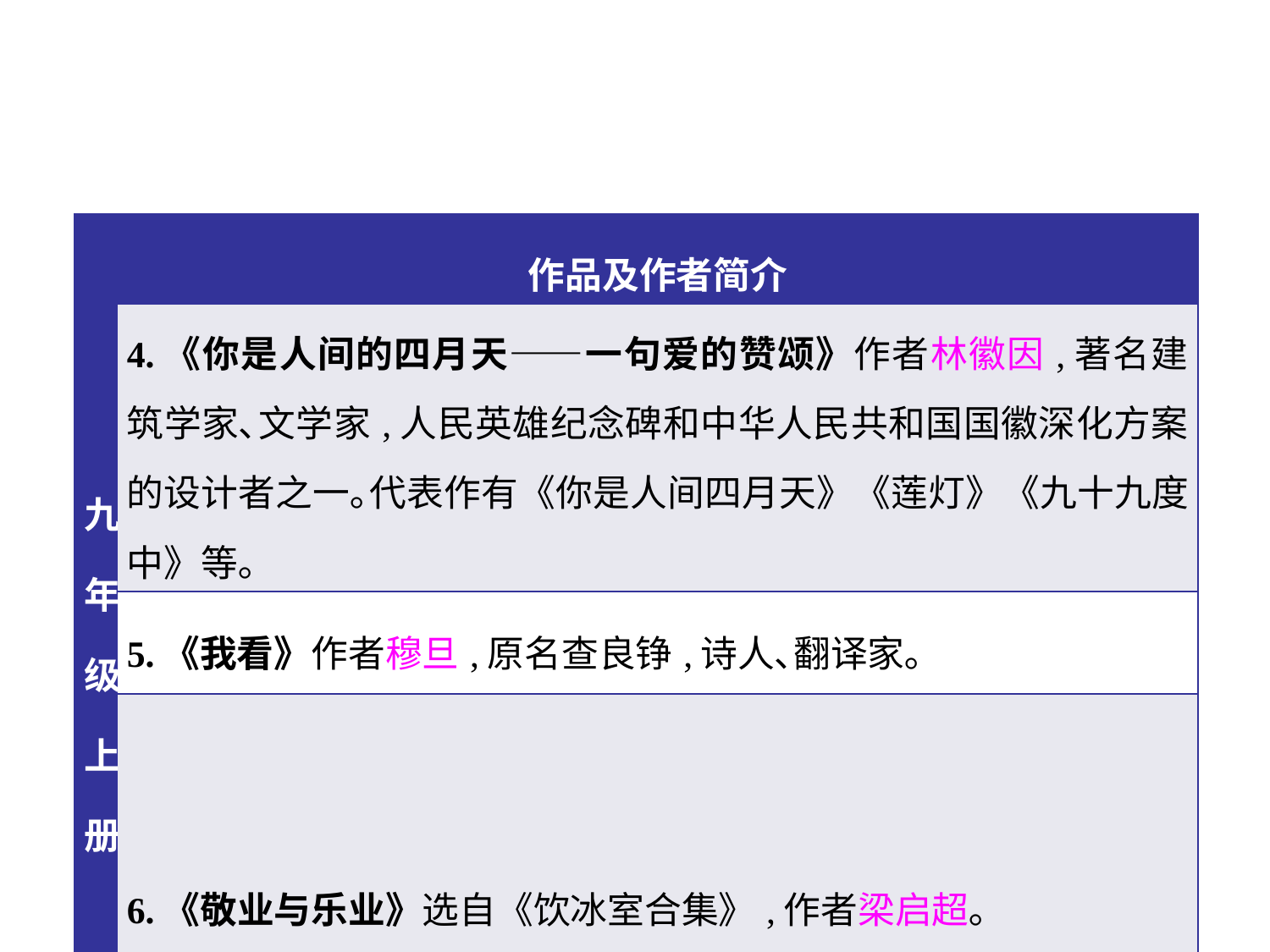

| 九年级上册 | 作品及作者简介 |
| --- | --- |
|  | 4.《你是人间的四月天——一句爱的赞颂》作者林徽因,著名建筑学家､文学家,人民英雄纪念碑和中华人民共和国国徽深化方案的设计者之一｡代表作有《你是人间四月天》《莲灯》《九十九度中》等｡ |
|  | 5.《我看》作者穆旦,原名查良铮,诗人､翻译家｡ |
|  | 6.《敬业与乐业》选自《饮冰室合集》,作者梁启超｡ |